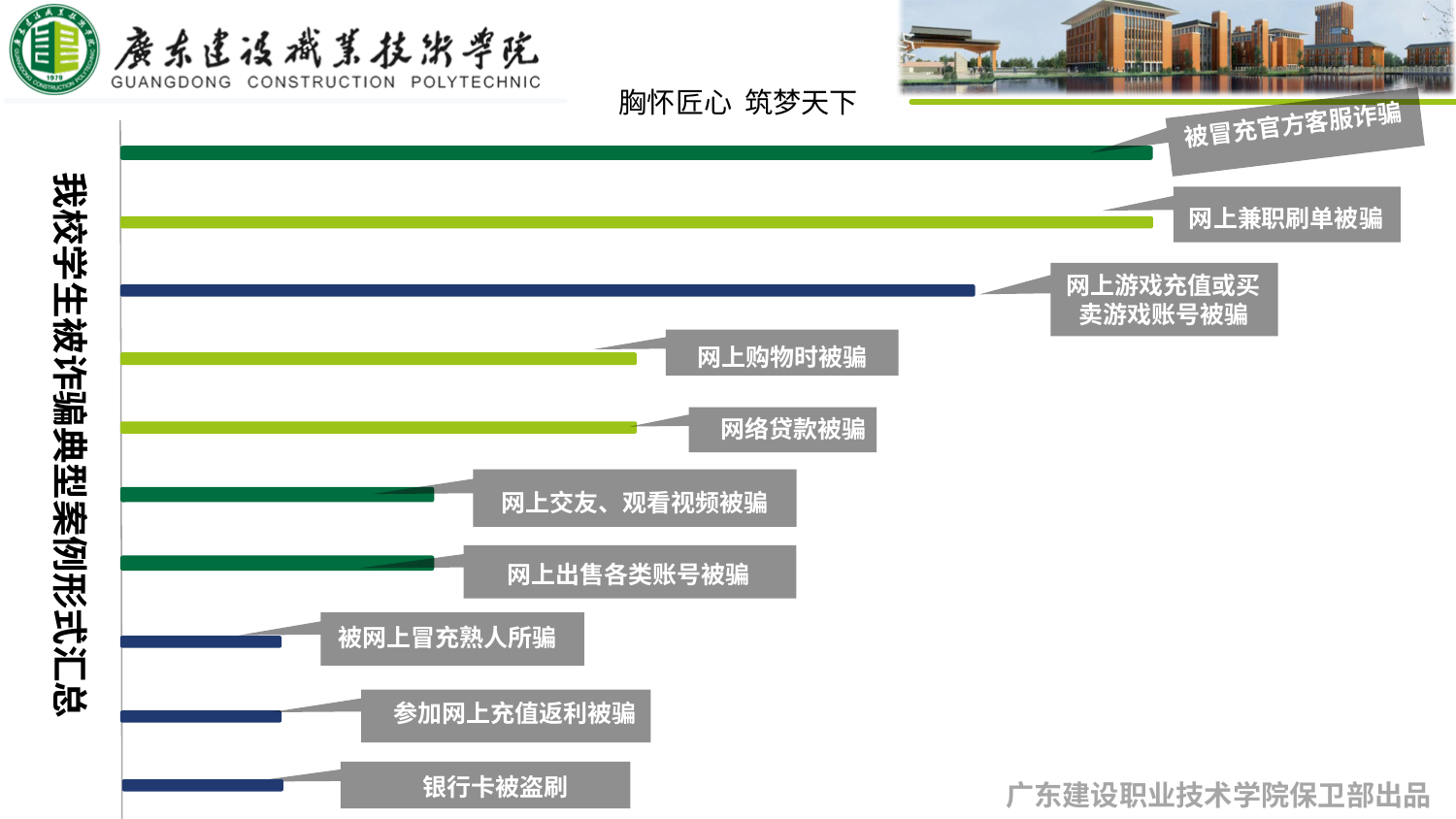

被冒充官方客服诈骗
我校学生被诈骗典型案例形式汇总

网上兼职刷单被骗

网上游戏充值或买卖游戏账号被骗

网上购物时被骗

网络贷款被骗

网上交友、观看视频被骗

网上出售各类账号被骗

被网上冒充熟人所骗

参加网上充值返利被骗

银行卡被盗刷